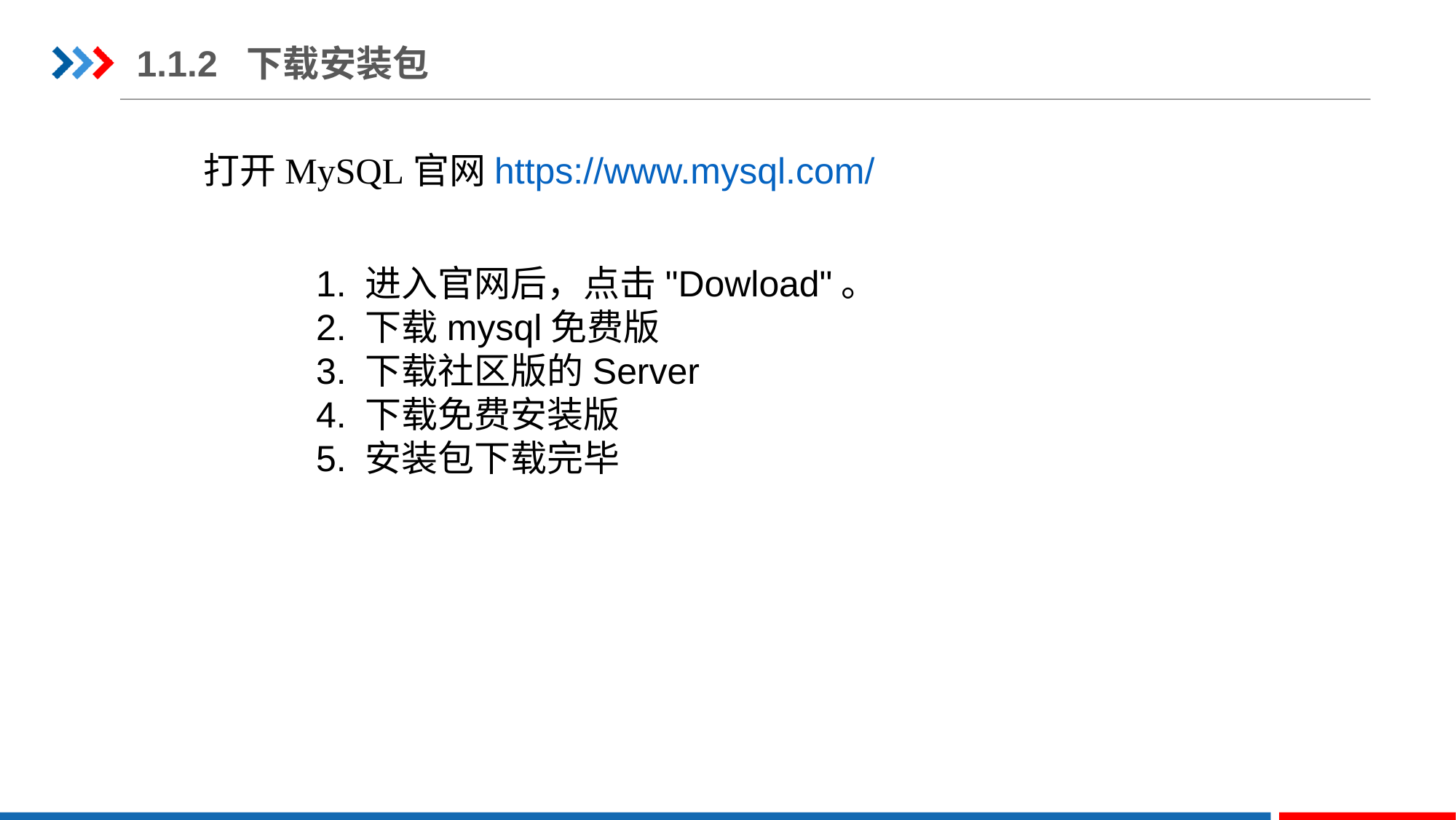

1.1.2  下载安装包
打开MySQL官网https://www.mysql.com/
1. 进入官网后，点击"Dowload"。
2. 下载mysql免费版
3. 下载社区版的Server
4. 下载免费安装版
5. 安装包下载完毕